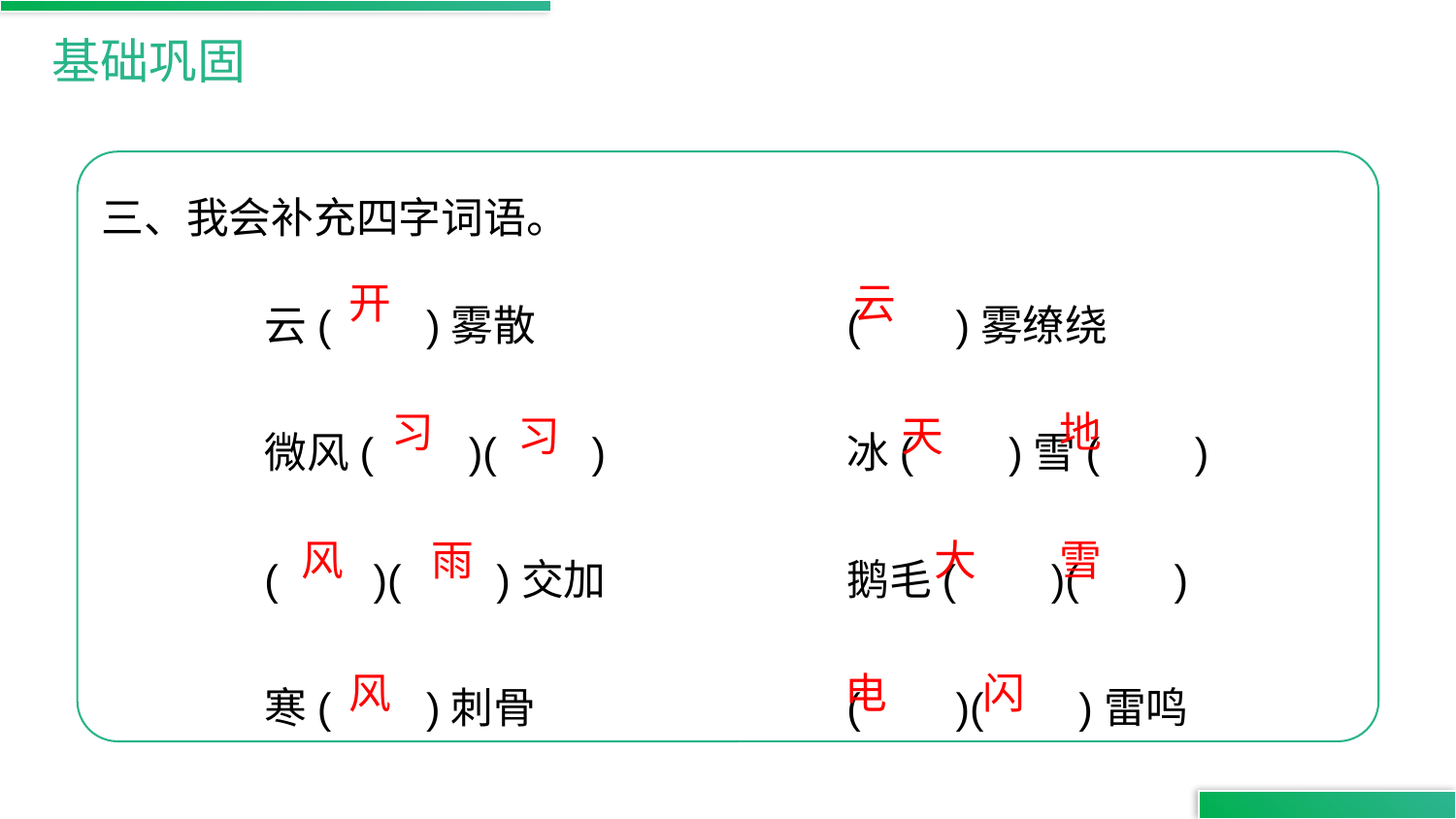

基础巩固

三、我会补充四字词语。
云(        )雾散			(        )雾缭绕
微风(        )(        )		冰(        )雪(        )
(        )(        )交加 		鹅毛(        )(        )
寒(        )刺骨 			(        )(        )雷鸣
开
云
习
地
习
天
风
雨
大
雪
风
电
闪